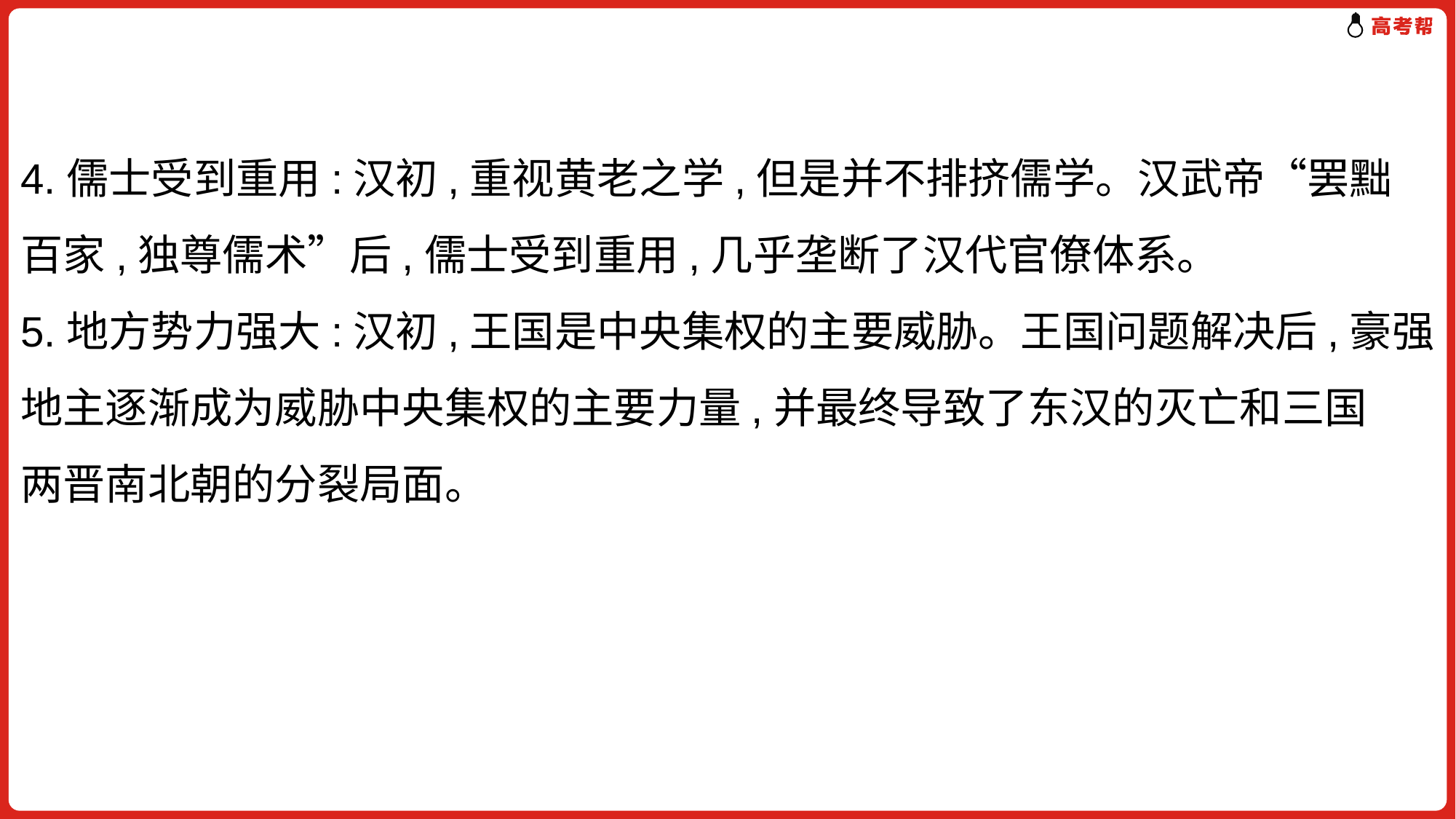

4.儒士受到重用:汉初,重视黄老之学,但是并不排挤儒学。汉武帝“罢黜
百家,独尊儒术”后,儒士受到重用,几乎垄断了汉代官僚体系。
5.地方势力强大:汉初,王国是中央集权的主要威胁。王国问题解决后,豪强
地主逐渐成为威胁中央集权的主要力量,并最终导致了东汉的灭亡和三国
两晋南北朝的分裂局面。